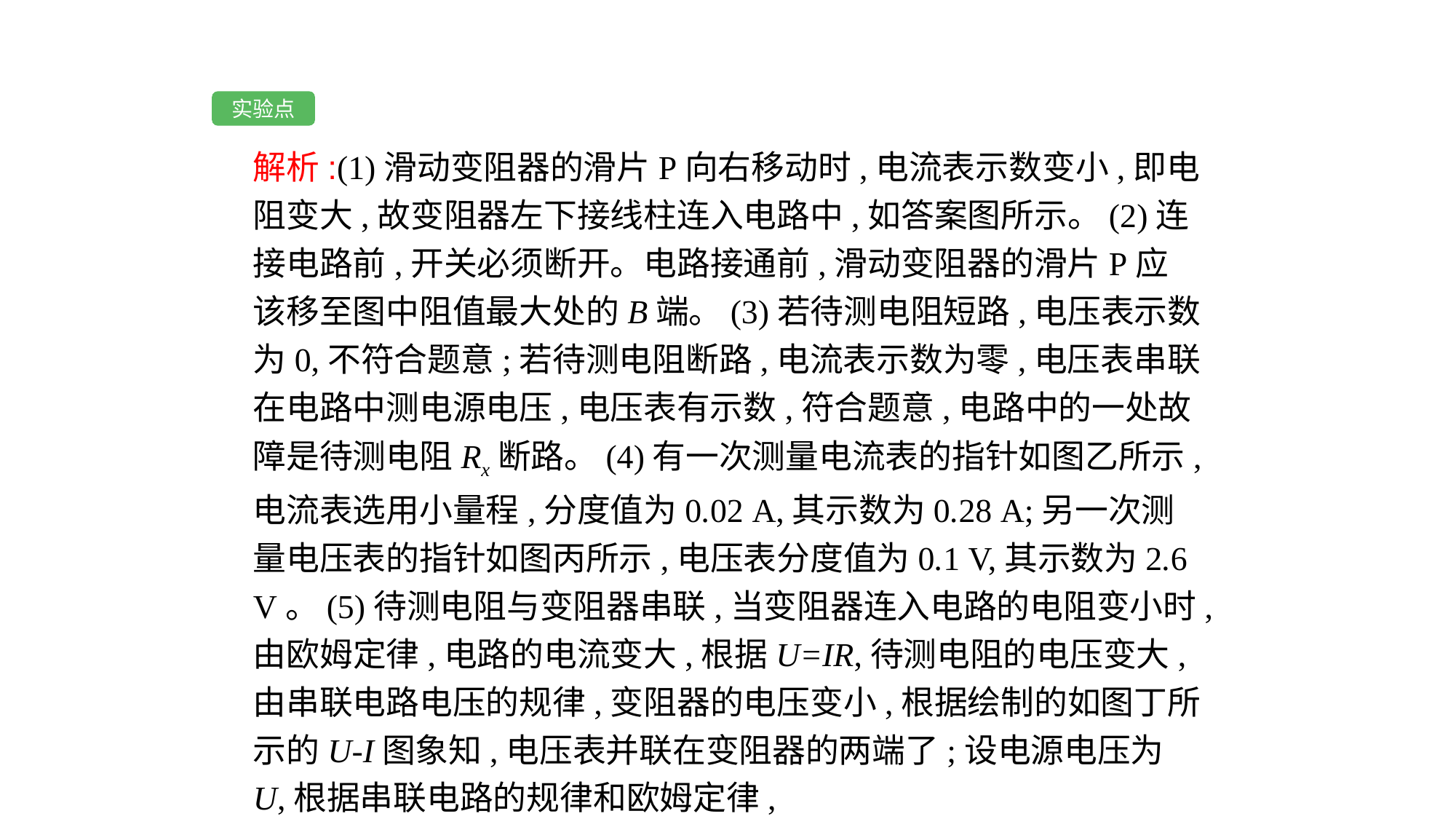

实验点
解析:(1)滑动变阻器的滑片P向右移动时,电流表示数变小,即电阻变大,故变阻器左下接线柱连入电路中,如答案图所示。(2)连接电路前,开关必须断开。电路接通前,滑动变阻器的滑片P应该移至图中阻值最大处的B端。(3)若待测电阻短路,电压表示数为0,不符合题意;若待测电阻断路,电流表示数为零,电压表串联在电路中测电源电压,电压表有示数,符合题意,电路中的一处故障是待测电阻Rx断路。(4)有一次测量电流表的指针如图乙所示,电流表选用小量程,分度值为0.02 A,其示数为0.28 A;另一次测量电压表的指针如图丙所示,电压表分度值为0.1 V,其示数为2.6 V。(5)待测电阻与变阻器串联,当变阻器连入电路的电阻变小时,由欧姆定律,电路的电流变大,根据U=IR,待测电阻的电压变大,由串联电路电压的规律,变阻器的电压变小,根据绘制的如图丁所示的U-I图象知,电压表并联在变阻器的两端了;设电源电压为U,根据串联电路的规律和欧姆定律,